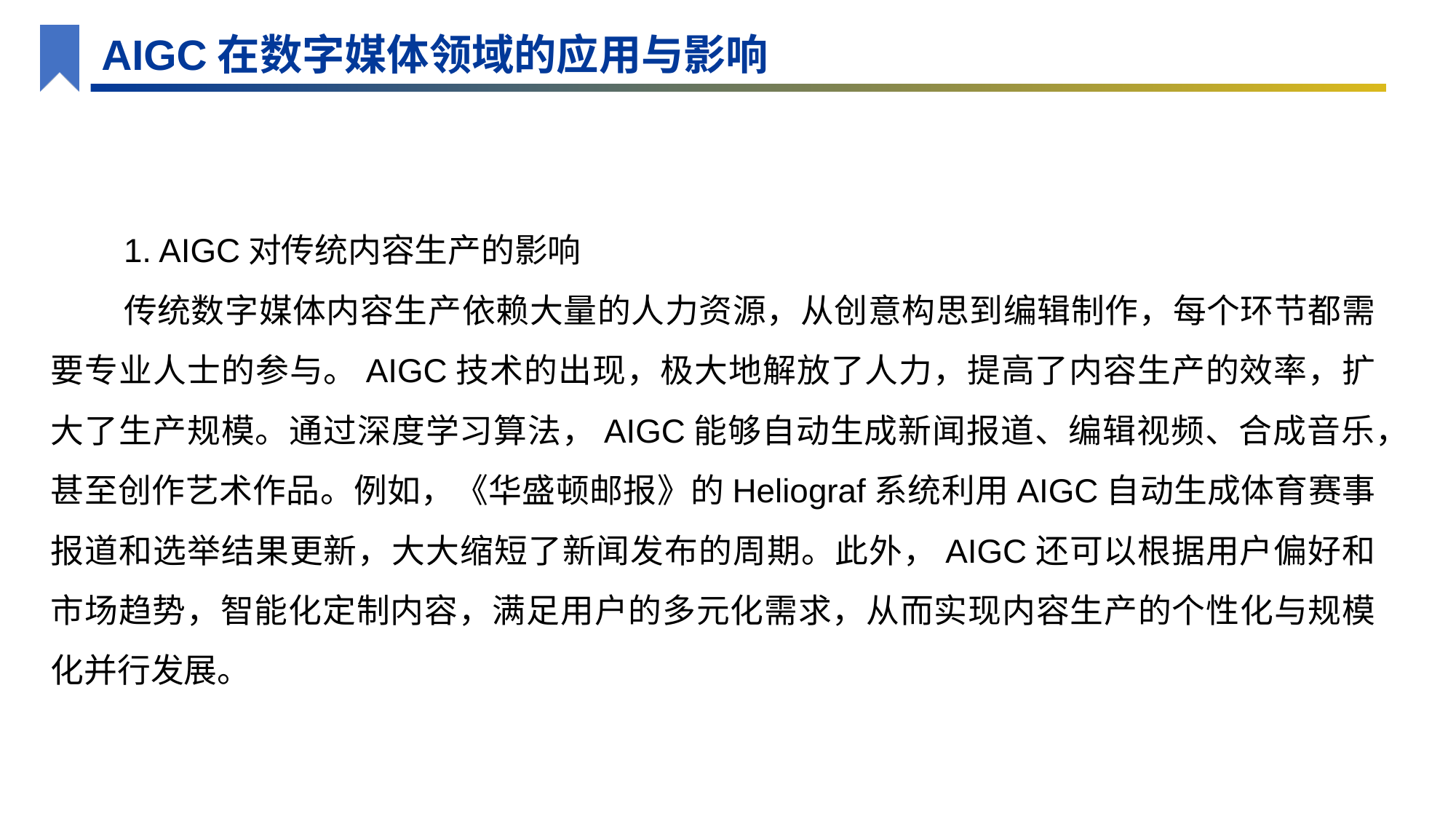

AIGC在数字媒体领域的应用与影响
1. AIGC对传统内容生产的影响
传统数字媒体内容生产依赖大量的人力资源，从创意构思到编辑制作，每个环节都需要专业人士的参与。AIGC技术的出现，极大地解放了人力，提高了内容生产的效率，扩大了生产规模。通过深度学习算法，AIGC能够自动生成新闻报道、编辑视频、合成音乐，甚至创作艺术作品。例如，《华盛顿邮报》的Heliograf系统利用AIGC自动生成体育赛事报道和选举结果更新，大大缩短了新闻发布的周期。此外，AIGC还可以根据用户偏好和市场趋势，智能化定制内容，满足用户的多元化需求，从而实现内容生产的个性化与规模化并行发展。